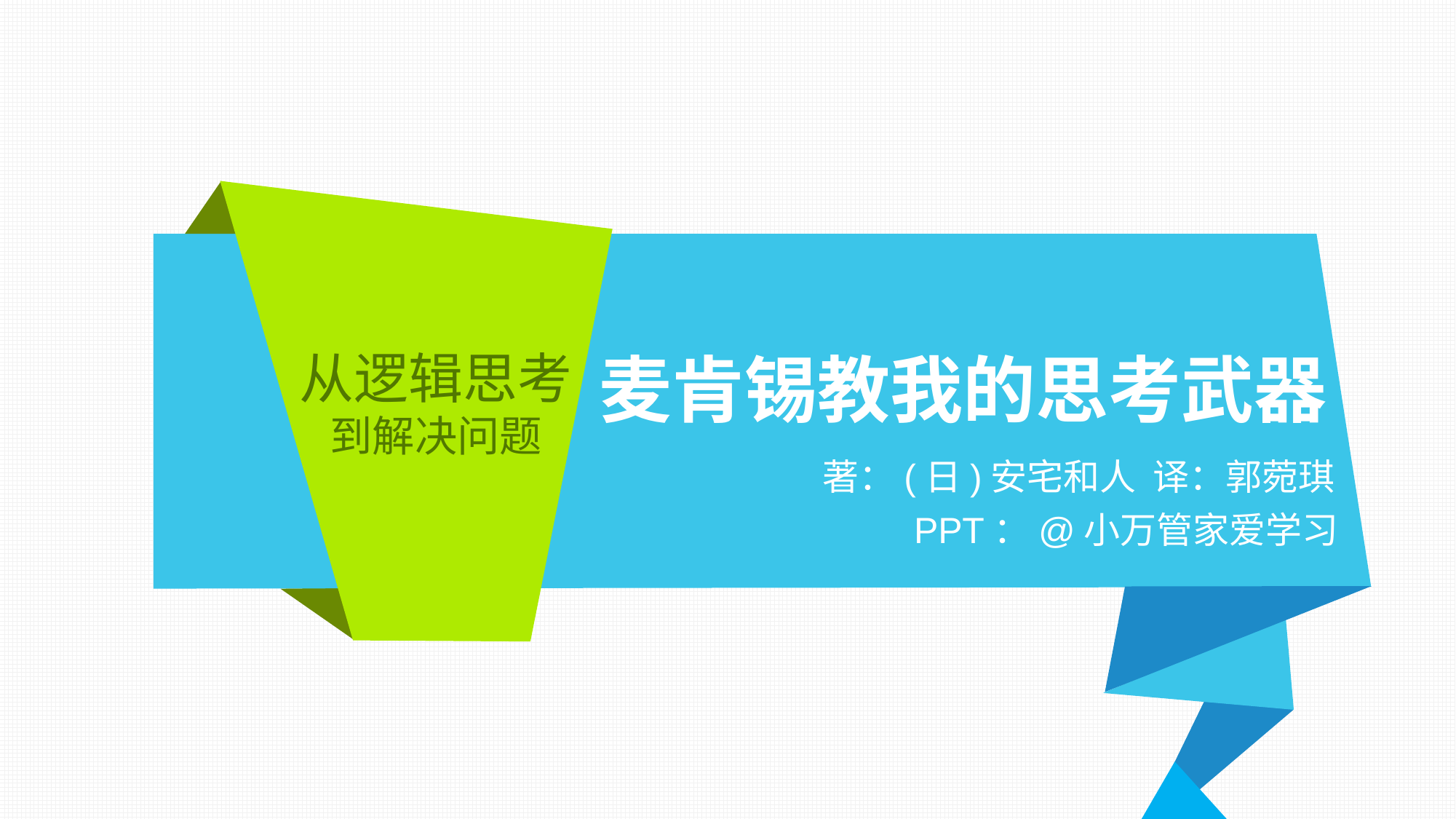

从逻辑思考
到解决问题
麦肯锡教我的思考武器
著：(日)安宅和人  译：郭菀琪
PPT：@小万管家爱学习